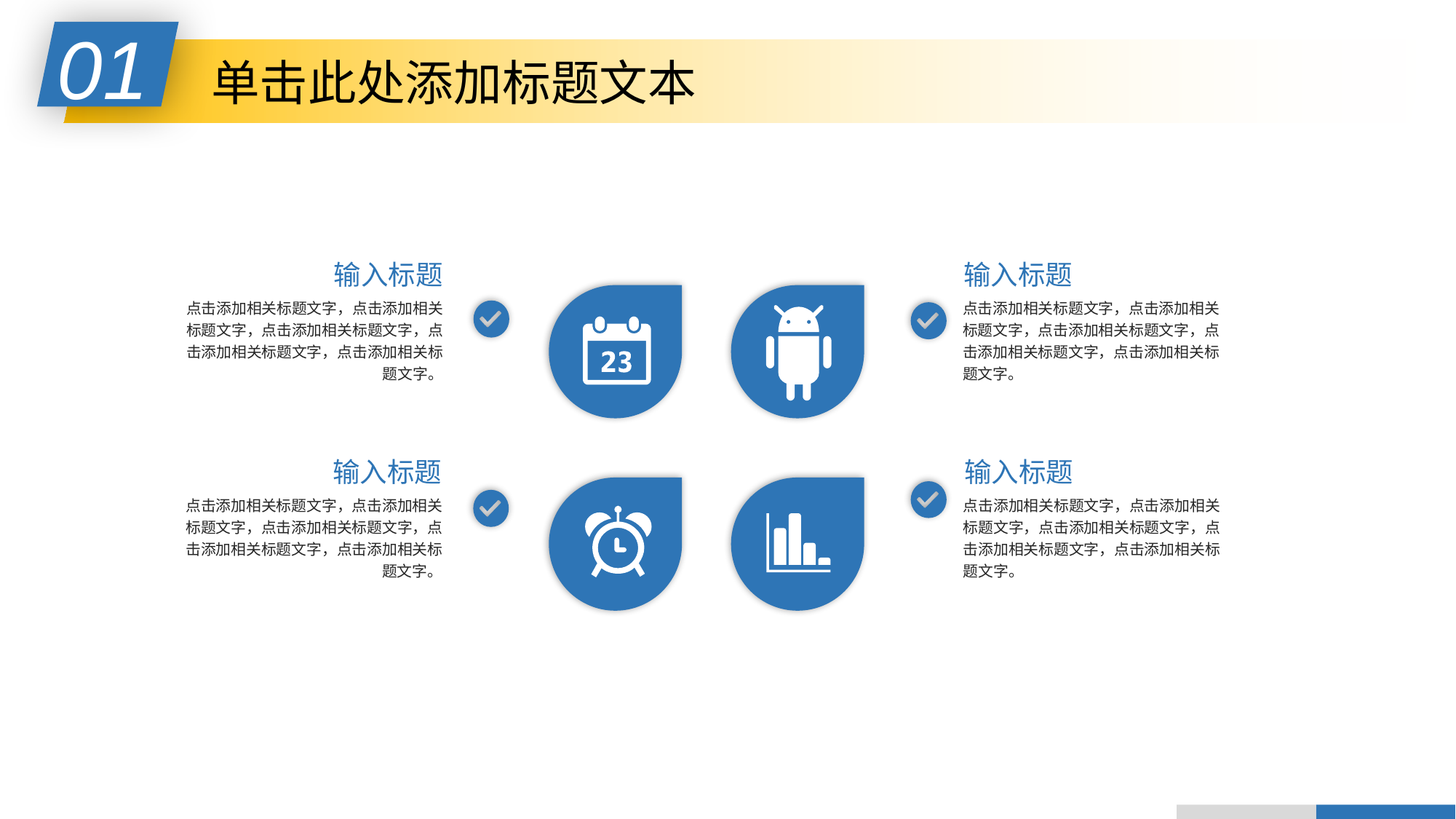

01
单击此处添加标题文本
输入标题
点击添加相关标题文字，点击添加相关标题文字，点击添加相关标题文字，点击添加相关标题文字，点击添加相关标题文字。
输入标题
点击添加相关标题文字，点击添加相关标题文字，点击添加相关标题文字，点击添加相关标题文字，点击添加相关标题文字。

输入标题
点击添加相关标题文字，点击添加相关标题文字，点击添加相关标题文字，点击添加相关标题文字，点击添加相关标题文字。
输入标题
点击添加相关标题文字，点击添加相关标题文字，点击添加相关标题文字，点击添加相关标题文字，点击添加相关标题文字。